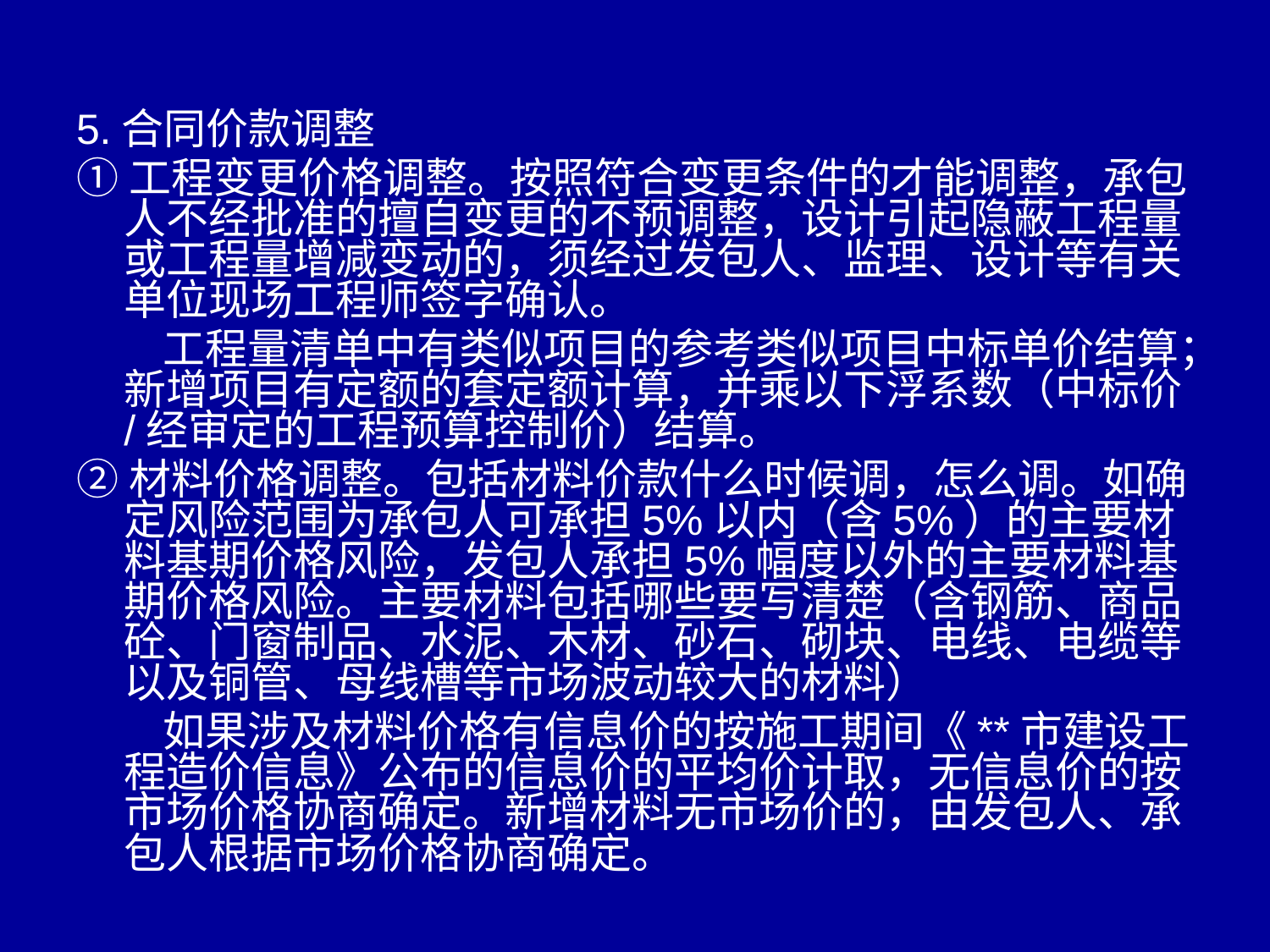

5.合同价款调整
①工程变更价格调整。按照符合变更条件的才能调整，承包人不经批准的擅自变更的不预调整，设计引起隐蔽工程量或工程量增减变动的，须经过发包人、监理、设计等有关单位现场工程师签字确认。
        工程量清单中有类似项目的参考类似项目中标单价结算；新增项目有定额的套定额计算，并乘以下浮系数（中标价/经审定的工程预算控制价）结算。
②材料价格调整。包括材料价款什么时候调，怎么调。如确定风险范围为承包人可承担5%以内（含5%）的主要材料基期价格风险，发包人承担5%幅度以外的主要材料基期价格风险。主要材料包括哪些要写清楚（含钢筋、商品砼、门窗制品、水泥、木材、砂石、砌块、电线、电缆等以及铜管、母线槽等市场波动较大的材料）
        如果涉及材料价格有信息价的按施工期间《**市建设工程造价信息》公布的信息价的平均价计取，无信息价的按市场价格协商确定。新增材料无市场价的，由发包人、承包人根据市场价格协商确定。